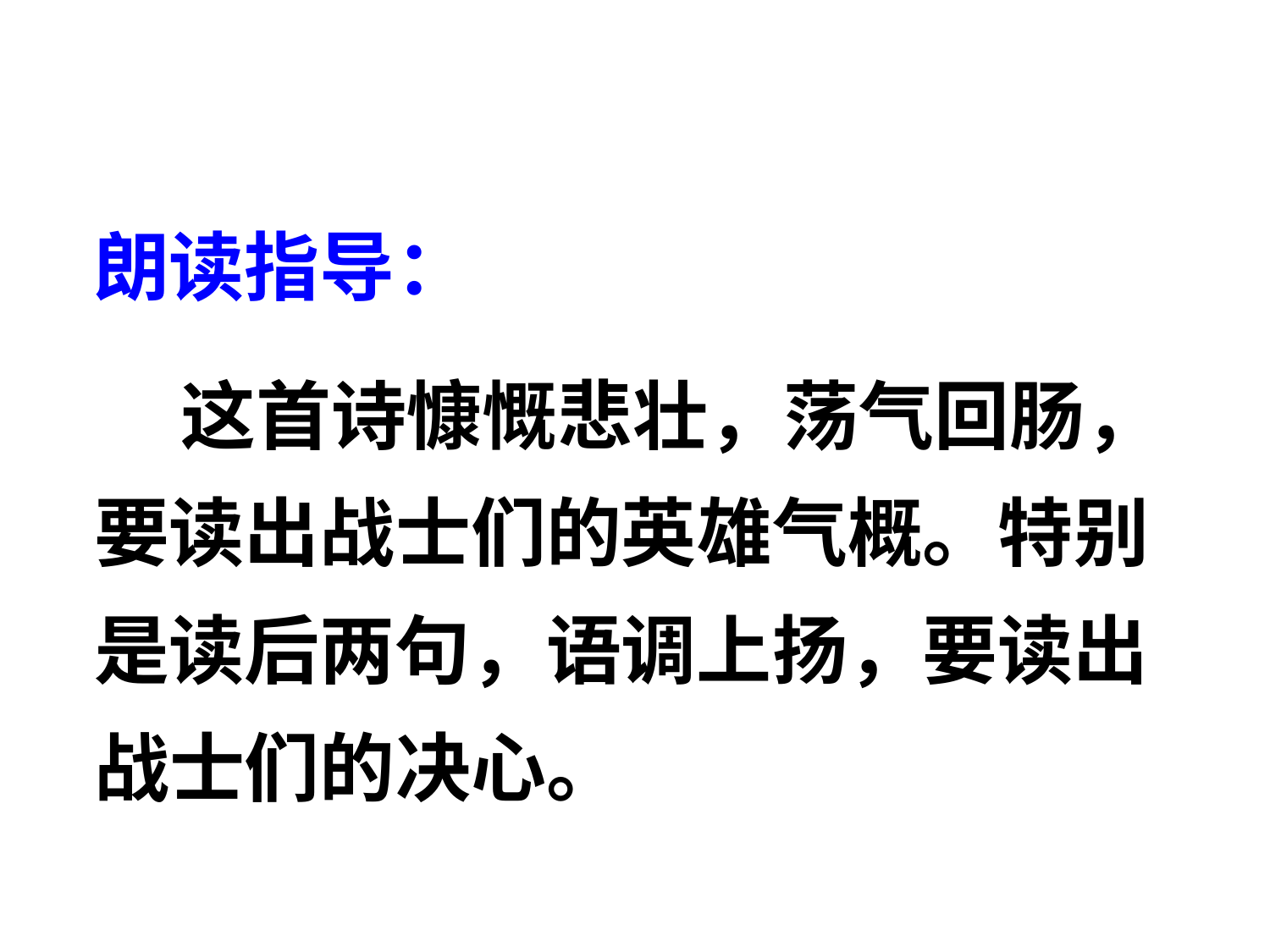

朗读指导：
    这首诗慷慨悲壮，荡气回肠，要读出战士们的英雄气概。特别是读后两句，语调上扬，要读出战士们的决心。